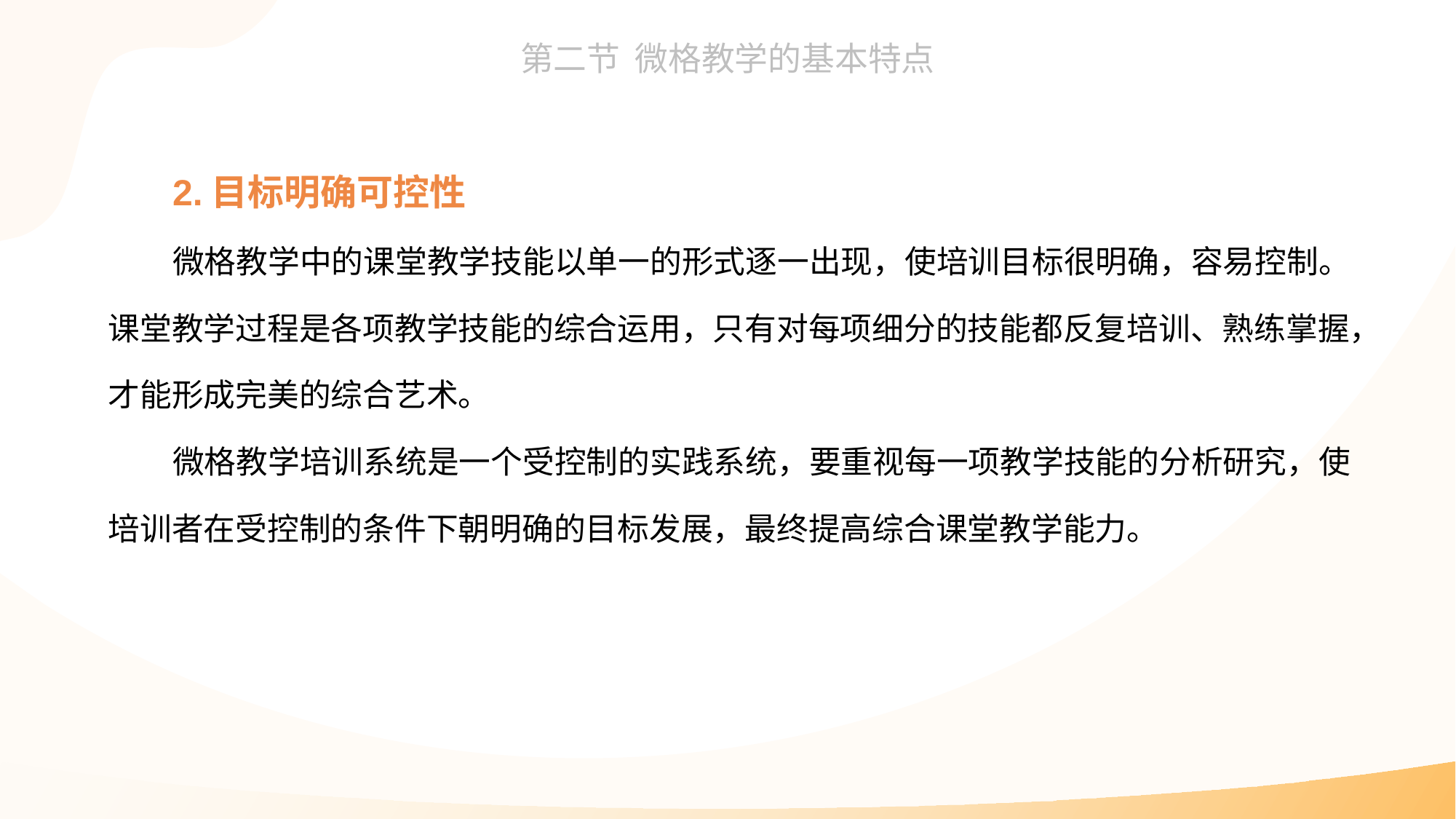

2.目标明确可控性
微格教学中的课堂教学技能以单一的形式逐一出现，使培训目标很明确，容易控制。课堂教学过程是各项教学技能的综合运用，只有对每项细分的技能都反复培训、熟练掌握，才能形成完美的综合艺术。
微格教学培训系统是一个受控制的实践系统，要重视每一项教学技能的分析研究，使培训者在受控制的条件下朝明确的目标发展，最终提高综合课堂教学能力。